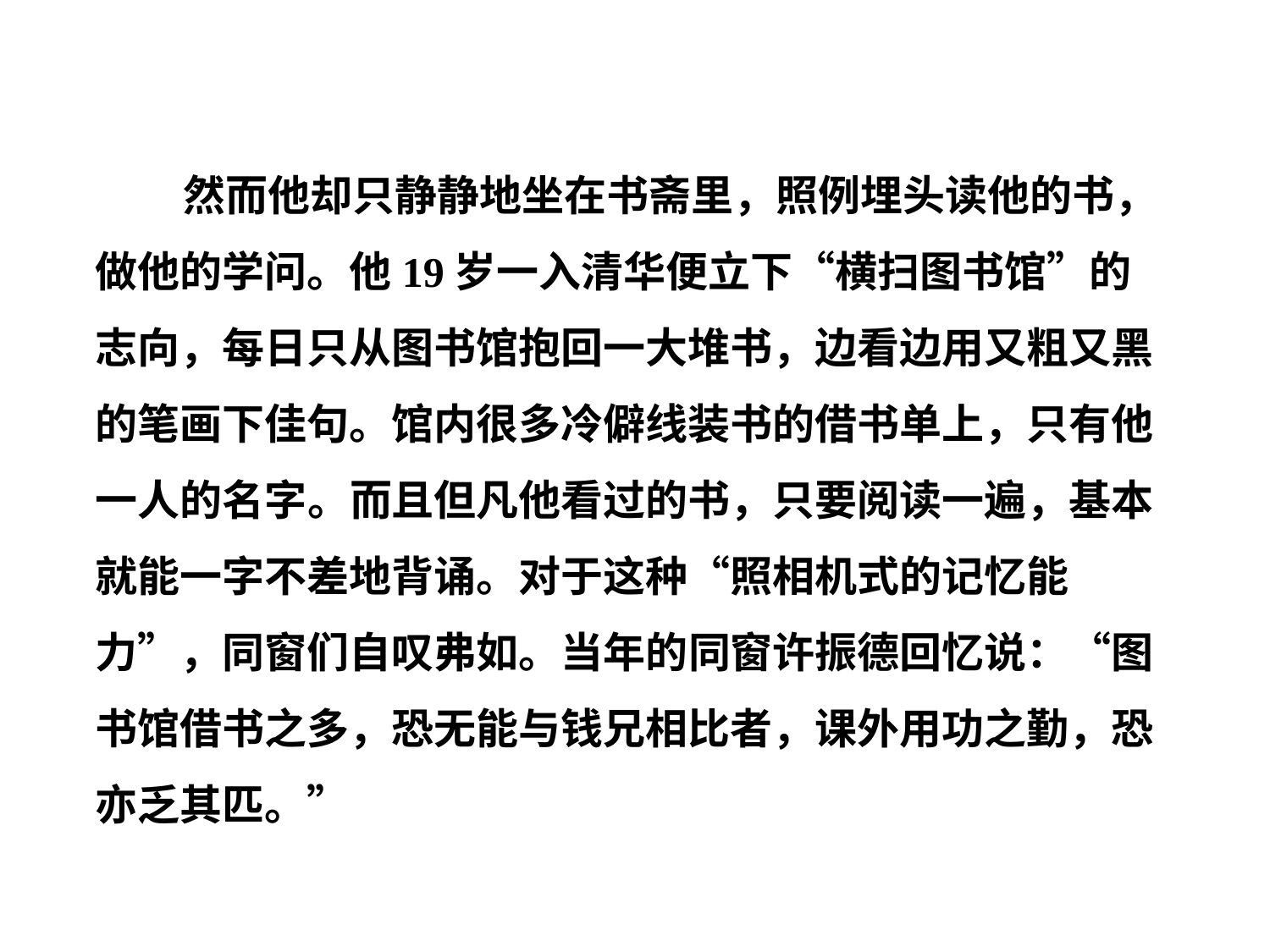

然而他却只静静地坐在书斋里，照例埋头读他的书，做他的学问。他19岁一入清华便立下“横扫图书馆”的志向，每日只从图书馆抱回一大堆书，边看边用又粗又黑的笔画下佳句。馆内很多冷僻线装书的借书单上，只有他一人的名字。而且但凡他看过的书，只要阅读一遍，基本就能一字不差地背诵。对于这种“照相机式的记忆能力”，同窗们自叹弗如。当年的同窗许振德回忆说：“图书馆借书之多，恐无能与钱兄相比者，课外用功之勤，恐亦乏其匹。”